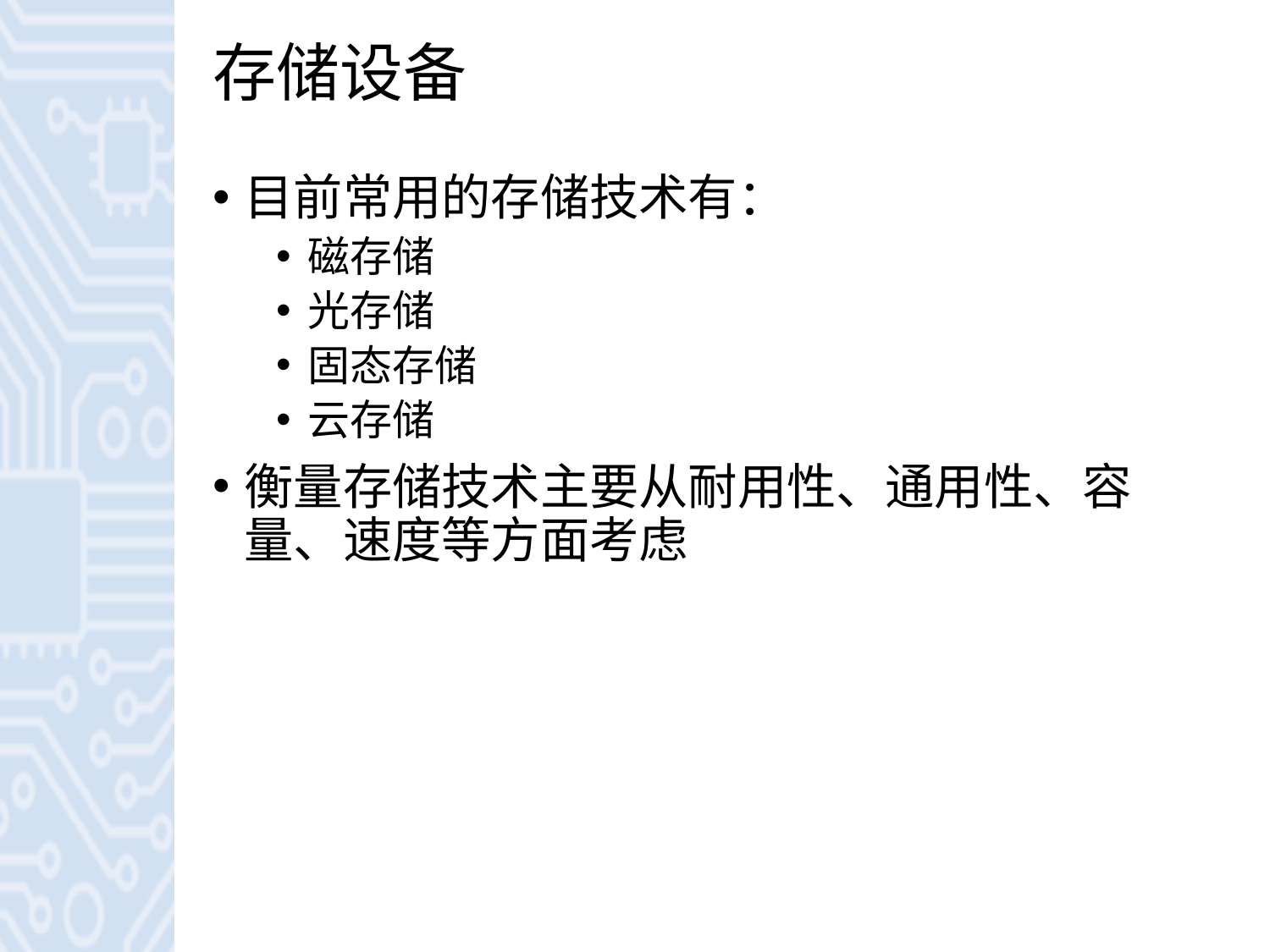

# 存储设备
目前常用的存储技术有：
磁存储
光存储
固态存储
云存储
衡量存储技术主要从耐用性、通用性、容量、速度等方面考虑